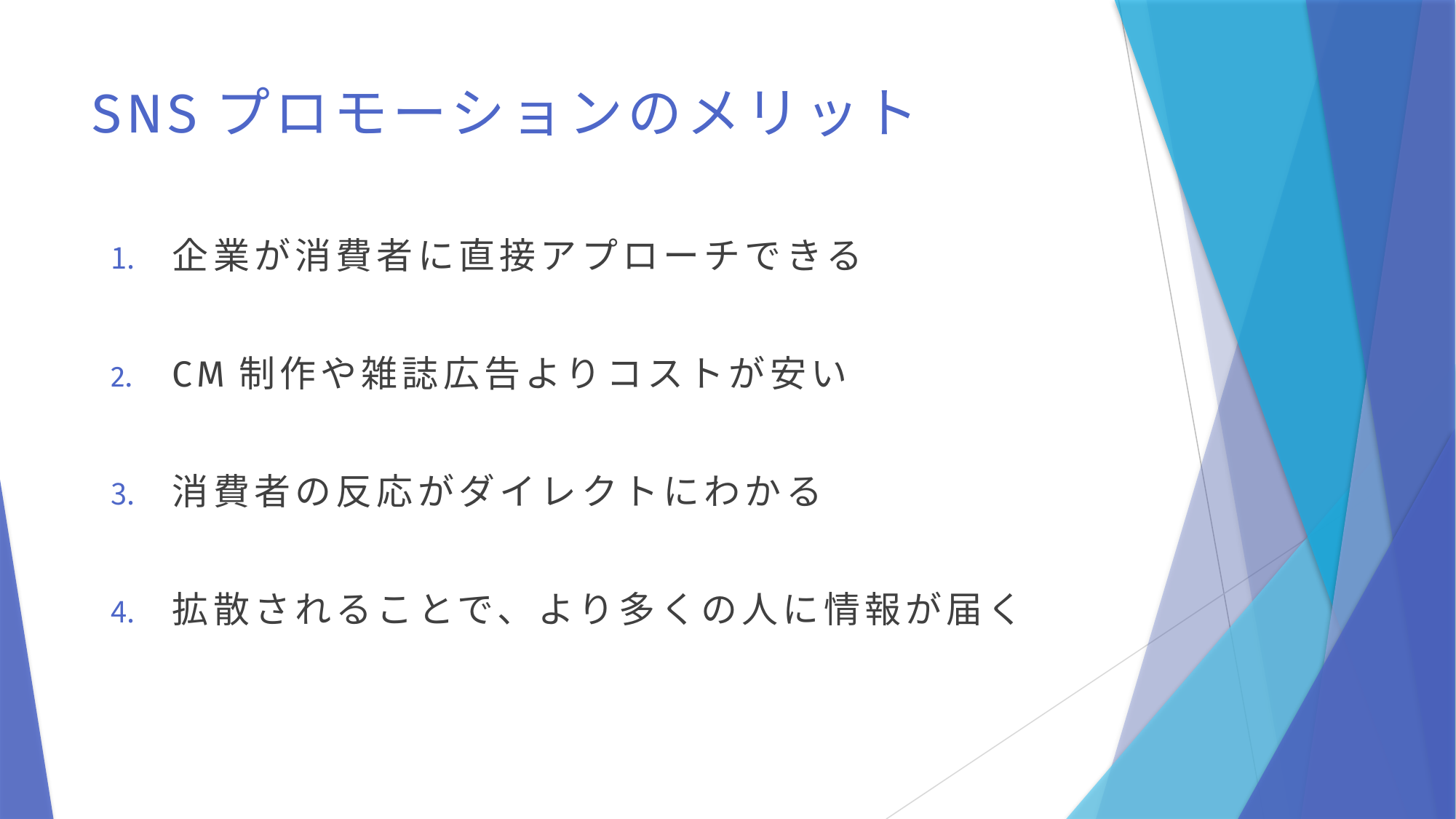

# SNSプロモーションのメリット
企業が消費者に直接アプローチできる

CM制作や雑誌広告よりコストが安い

消費者の反応がダイレクトにわかる

拡散されることで、より多くの人に情報が届く